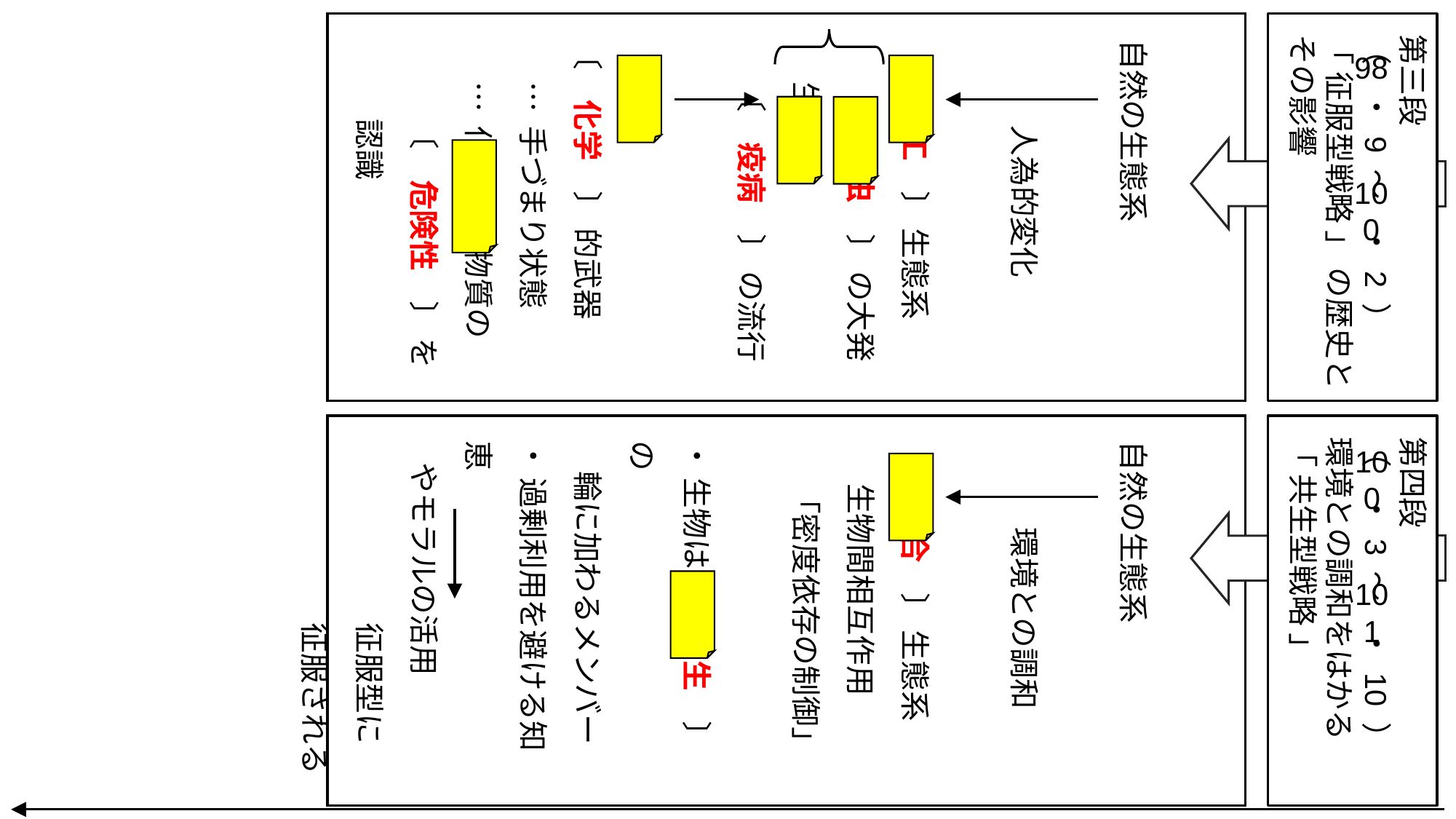

第三段
（    ・ 9 ～    ・ 2 ）
「 征服型戦略 」 の歴史と
その影響
自然の生態系

人為的変化

〔　人工　〕 生態系
〔　害虫　〕 の大発生
〔　疫病　〕 の流行

〔　化学　〕 的武器
… 手づまり状態
… 化学合成物質の
〔　危険性　〕 を認識
98

100

第四段
（    ・ 3 ～    ・ 10 ）
環境との調和をはかる
「 共生型戦略 」
自然の生態系

環境との調和

〔　複合　〕 生態系
生物間相互作用
「密度依存の制御」

・ 生物は〔　共生　〕 の
　輪に加わるメンバー
・ 過剰利用を避ける知恵
やモラルの活用
征服型に
征服される
100

101